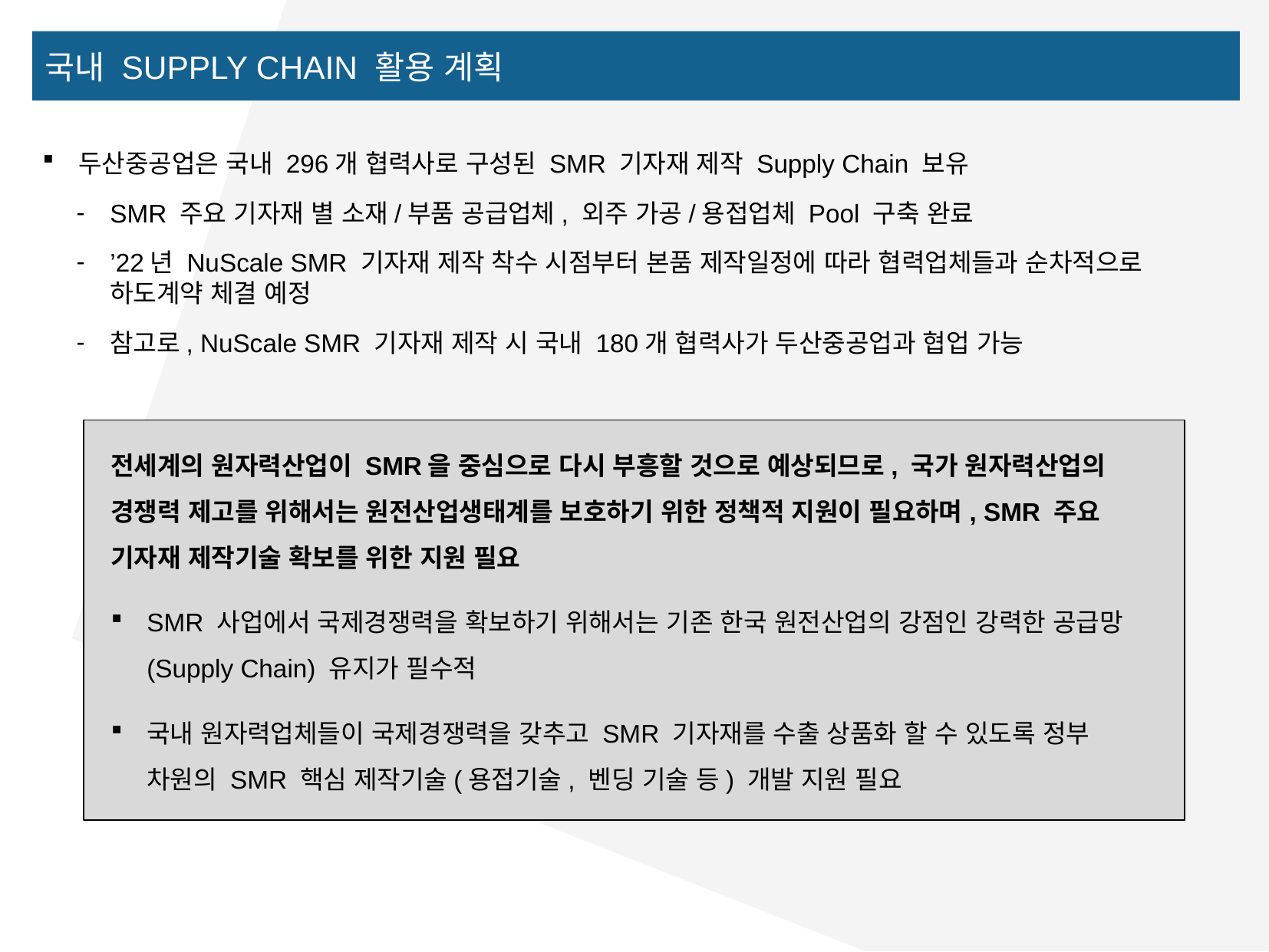

국내 Supply Chain 활용 계획
두산중공업은 국내 296개 협력사로 구성된 SMR 기자재 제작 Supply Chain 보유
SMR 주요 기자재 별 소재/부품 공급업체, 외주 가공/용접업체 Pool 구축 완료
’22년 NuScale SMR 기자재 제작 착수 시점부터 본품 제작일정에 따라 협력업체들과 순차적으로 하도계약 체결 예정
참고로, NuScale SMR 기자재 제작 시 국내 180개 협력사가 두산중공업과 협업 가능

전세계의 원자력산업이 SMR을 중심으로 다시 부흥할 것으로 예상되므로, 국가 원자력산업의 경쟁력 제고를 위해서는 원전산업생태계를 보호하기 위한 정책적 지원이 필요하며, SMR 주요 기자재 제작기술 확보를 위한 지원 필요
SMR 사업에서 국제경쟁력을 확보하기 위해서는 기존 한국 원전산업의 강점인 강력한 공급망(Supply Chain) 유지가 필수적
국내 원자력업체들이 국제경쟁력을 갖추고 SMR 기자재를 수출 상품화 할 수 있도록 정부 차원의 SMR 핵심 제작기술(용접기술, 벤딩 기술 등) 개발 지원 필요